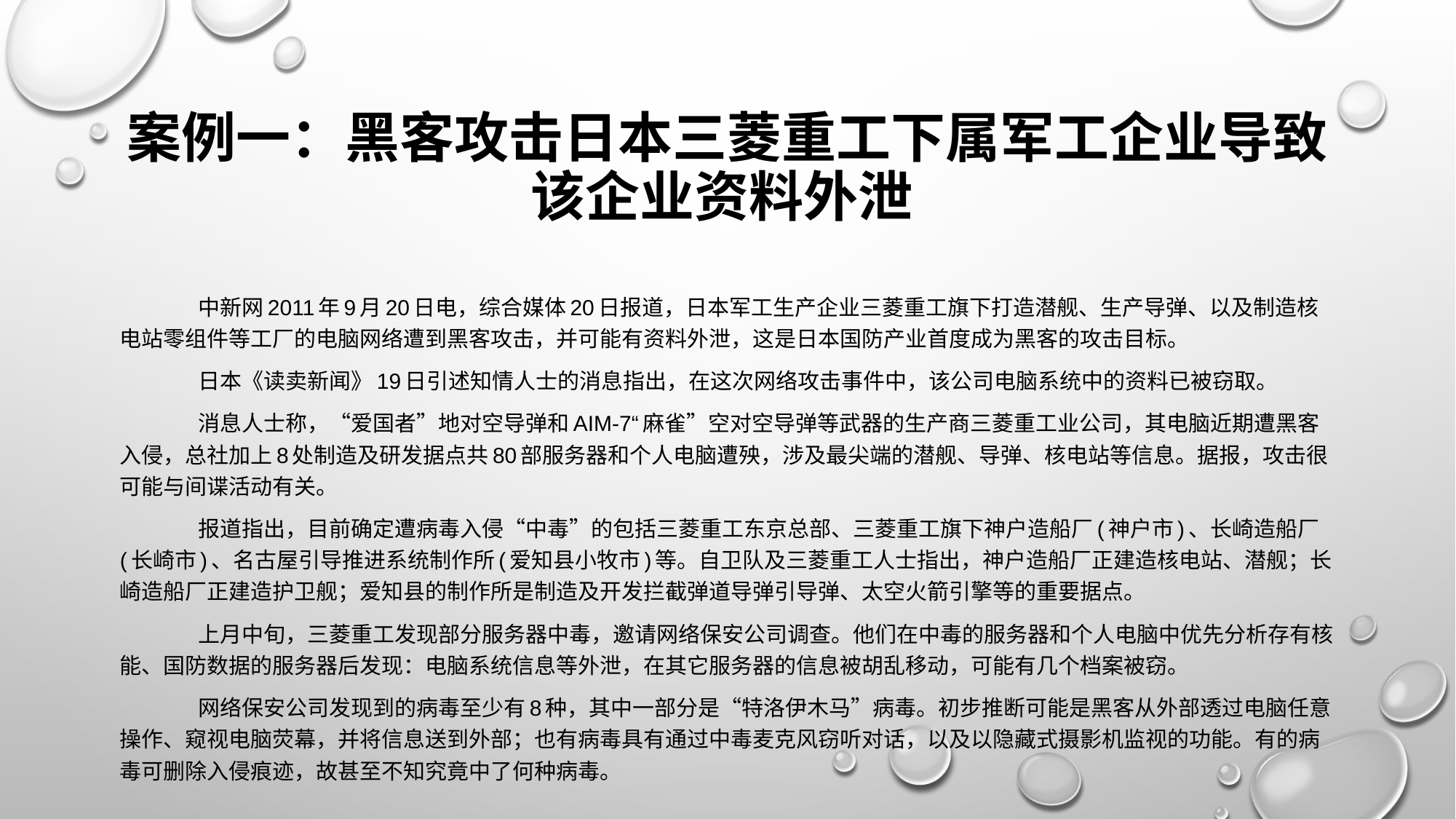

# 案例一：黑客攻击日本三菱重工下属军工企业导致该企业资料外泄
	中新网2011年9月20日电，综合媒体20日报道，日本军工生产企业三菱重工旗下打造潜舰、生产导弹、以及制造核电站零组件等工厂的电脑网络遭到黑客攻击，并可能有资料外泄，这是日本国防产业首度成为黑客的攻击目标。
	日本《读卖新闻》19日引述知情人士的消息指出，在这次网络攻击事件中，该公司电脑系统中的资料已被窃取。
	消息人士称，“爱国者”地对空导弹和AIM-7“麻雀”空对空导弹等武器的生产商三菱重工业公司，其电脑近期遭黑客入侵，总社加上8处制造及研发据点共80部服务器和个人电脑遭殃，涉及最尖端的潜舰、导弹、核电站等信息。据报，攻击很可能与间谍活动有关。
	报道指出，目前确定遭病毒入侵“中毒”的包括三菱重工东京总部、三菱重工旗下神户造船厂(神户市)、长崎造船厂(长崎市)、名古屋引导推进系统制作所(爱知县小牧市)等。自卫队及三菱重工人士指出，神户造船厂正建造核电站、潜舰；长崎造船厂正建造护卫舰；爱知县的制作所是制造及开发拦截弹道导弹引导弹、太空火箭引擎等的重要据点。
	上月中旬，三菱重工发现部分服务器中毒，邀请网络保安公司调查。他们在中毒的服务器和个人电脑中优先分析存有核能、国防数据的服务器后发现：电脑系统信息等外泄，在其它服务器的信息被胡乱移动，可能有几个档案被窃。
	网络保安公司发现到的病毒至少有8种，其中一部分是“特洛伊木马”病毒。初步推断可能是黑客从外部透过电脑任意操作、窥视电脑荧幕，并将信息送到外部；也有病毒具有通过中毒麦克风窃听对话，以及以隐藏式摄影机监视的功能。有的病毒可删除入侵痕迹，故甚至不知究竟中了何种病毒。